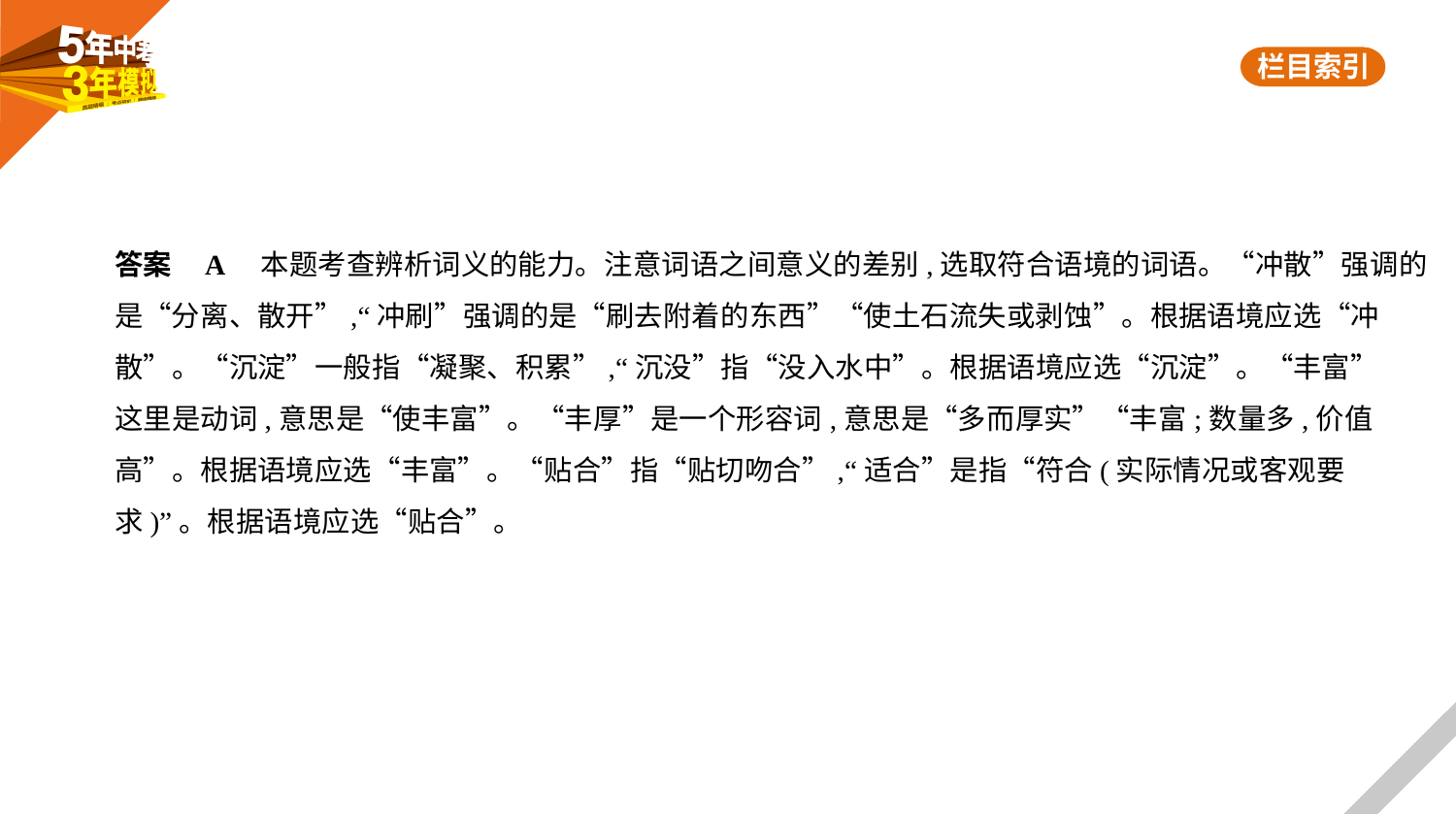

答案    A　本题考查辨析词义的能力。注意词语之间意义的差别,选取符合语境的词语。“冲散”强调的
是“分离、散开”,“冲刷”强调的是“刷去附着的东西”“使土石流失或剥蚀”。根据语境应选“冲
散”。“沉淀”一般指“凝聚、积累”,“沉没”指“没入水中”。根据语境应选“沉淀”。“丰富”
这里是动词,意思是“使丰富”。“丰厚”是一个形容词,意思是“多而厚实”“丰富;数量多,价值
高”。根据语境应选“丰富”。“贴合”指“贴切吻合”,“适合”是指“符合(实际情况或客观要
求)”。根据语境应选“贴合”。